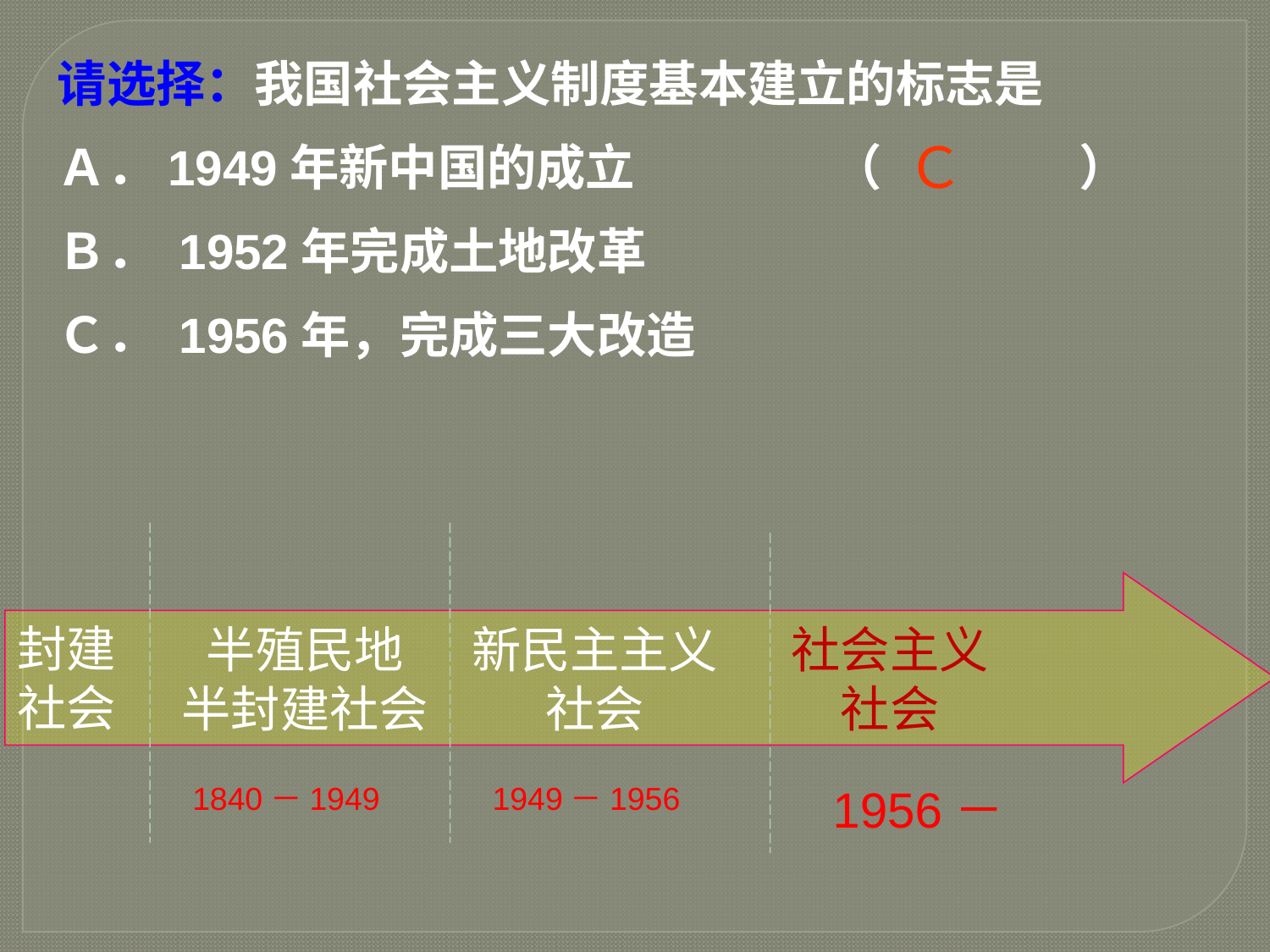

请选择：我国社会主义制度基本建立的标志是
Ａ．1949年新中国的成立　　　　（　　　　）
Ｂ． 1952年完成土地改革
Ｃ． 1956年，完成三大改造
Ｃ

封建社会
半殖民地
半封建社会
新民主主义社会
社会主义社会
1840－1949
1949－1956
1956－